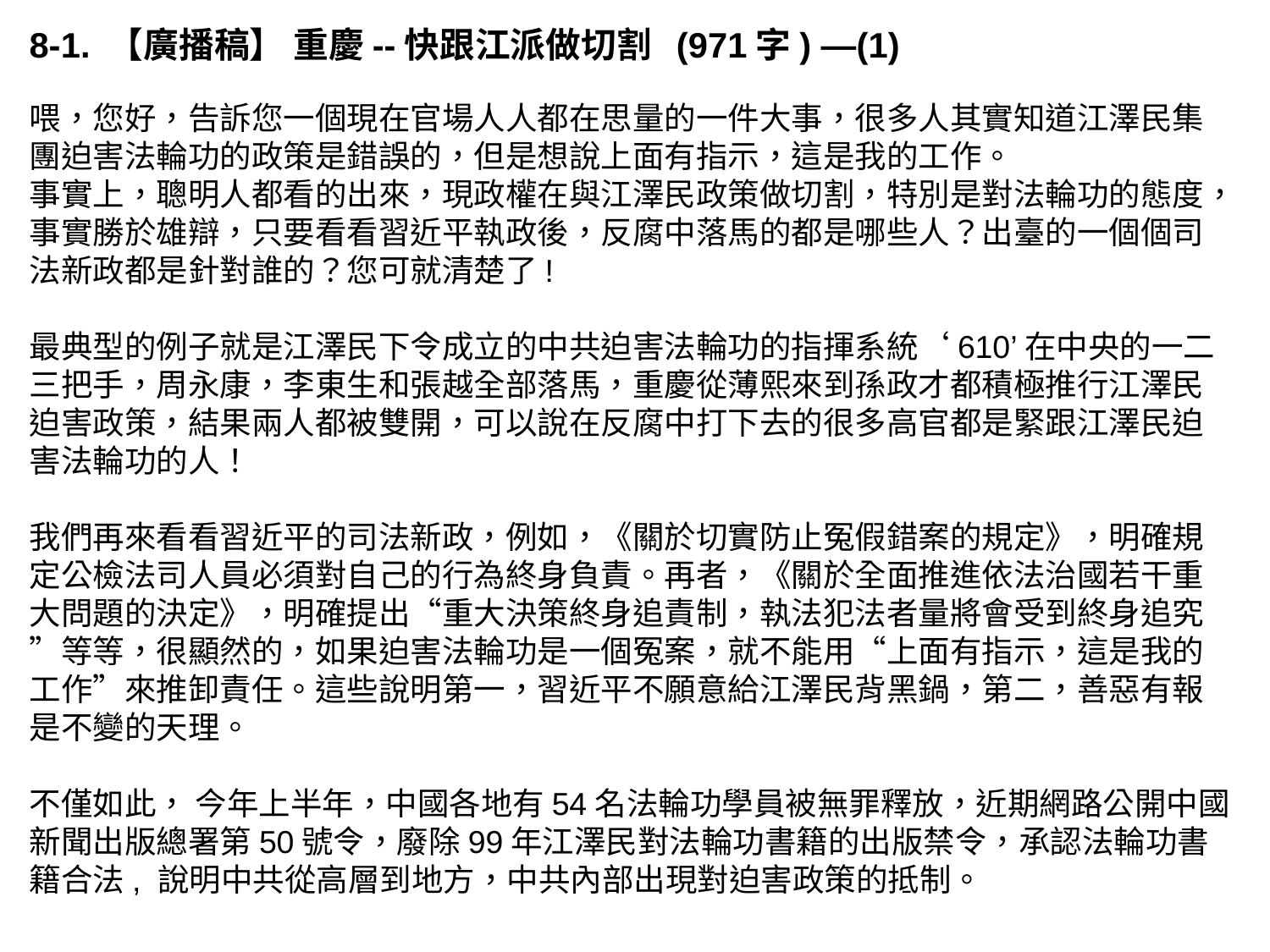

8-1. 【廣播稿】 重慶--快跟江派做切割  (971字) —(1)

喂，您好，告訴您一個現在官場人人都在思量的一件大事，很多人其實知道江澤民集團迫害法輪功的政策是錯誤的，但是想說上面有指示，這是我的工作。
事實上，聰明人都看的出來，現政權在與江澤民政策做切割，特別是對法輪功的態度，事實勝於雄辯，只要看看習近平執政後，反腐中落馬的都是哪些人？出臺的一個個司法新政都是針對誰的？您可就清楚了!

最典型的例子就是江澤民下令成立的中共迫害法輪功的指揮系統‘610’在中央的一二三把手，周永康，李東生和張越全部落馬，重慶從薄熙來到孫政才都積極推行江澤民迫害政策，結果兩人都被雙開，可以說在反腐中打下去的很多高官都是緊跟江澤民迫害法輪功的人！

我們再來看看習近平的司法新政，例如，《關於切實防止冤假錯案的規定》，明確規定公檢法司人員必須對自己的行為終身負責。再者，《關於全面推進依法治國若干重大問題的決定》，明確提出“重大決策終身追責制，執法犯法者量將會受到終身追究”等等，很顯然的，如果迫害法輪功是一個冤案，就不能用“上面有指示，這是我的工作”來推卸責任。這些說明第一，習近平不願意給江澤民背黑鍋，第二，善惡有報是不變的天理。

不僅如此， 今年上半年，中國各地有54名法輪功學員被無罪釋放，近期網路公開中國新聞出版總署第50號令，廢除99年江澤民對法輪功書籍的出版禁令，承認法輪功書籍合法, 說明中共從高層到地方，中共內部出現對迫害政策的抵制。